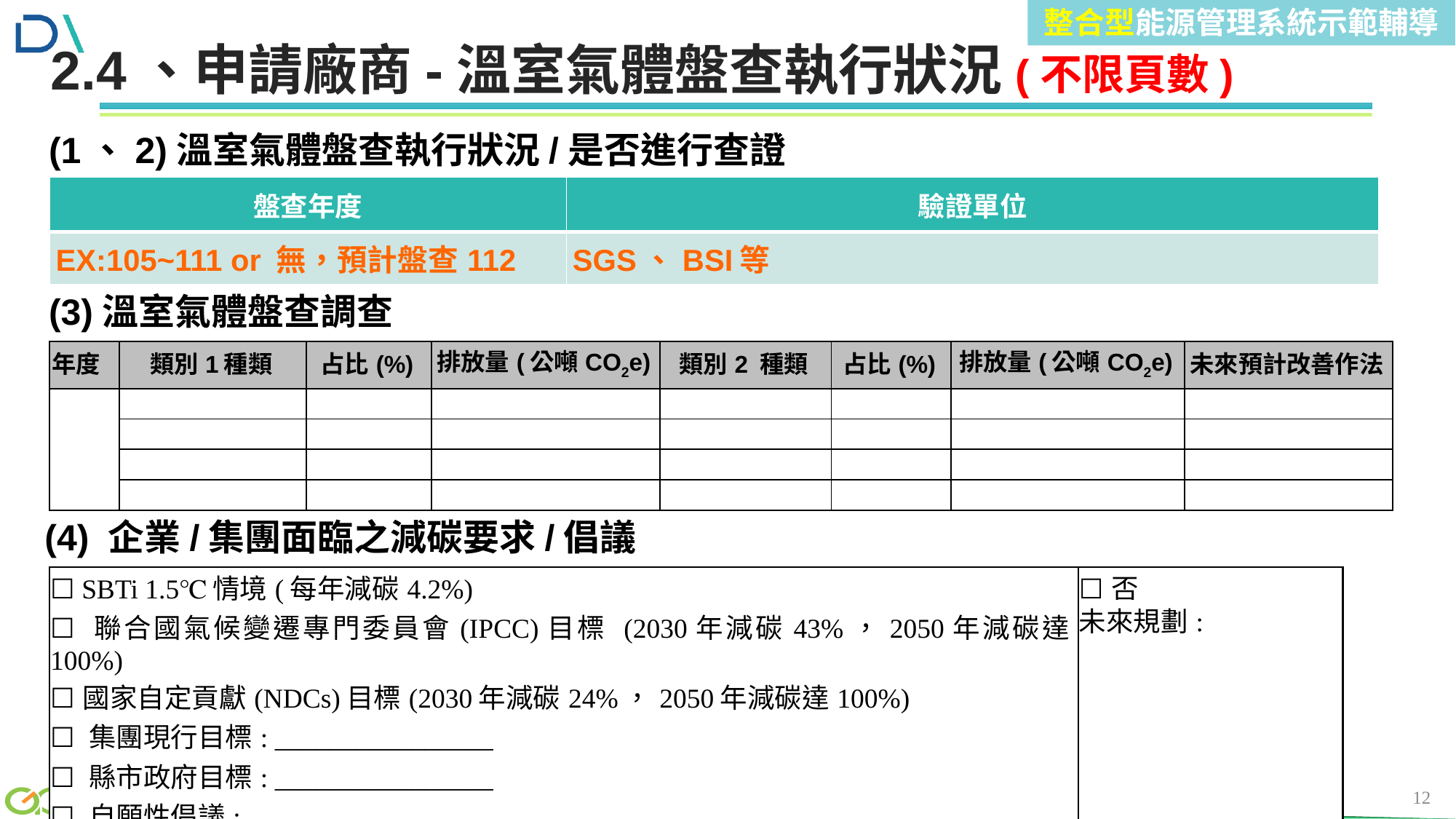

整合型能源管理系統示範輔導
前言
2.4、申請廠商-溫室氣體盤查執行狀況(不限頁數)
(1、2)溫室氣體盤查執行狀況/是否進行查證
| 盤查年度 | 驗證單位 |
| --- | --- |
| EX:105~111 or 無，預計盤查112 | SGS、BSI等 |
(3)溫室氣體盤查調查
| 年度 | 類別1種類 | 占比(%) | 排放量(公噸CO2e) | 類別2 種類 | 占比(%) | 排放量(公噸CO2e) | 未來預計改善作法 |
| --- | --- | --- | --- | --- | --- | --- | --- |
|  |  |  |  |  |  |  |  |
|  |  |  |  |  |  |  |  |
|  |  |  |  |  |  |  |  |
|  |  |  |  |  |  |  |  |
(4) 企業/集團面臨之減碳要求/倡議
| ☐ SBTi 1.5℃情境(每年減碳4.2%) ☐ 聯合國氣候變遷專門委員會(IPCC)目標 (2030年減碳43%，2050年減碳達100%) ☐國家自定貢獻(NDCs)目標(2030年減碳24%，2050年減碳達100%) ☐ 集團現行目標: \_\_\_\_\_\_\_\_\_\_\_\_\_\_\_\_ ☐ 縣市政府目標: \_\_\_\_\_\_\_\_\_\_\_\_\_\_\_\_ ☐ 自願性倡議: \_\_\_\_\_\_\_\_\_\_\_\_\_\_\_\_ ☐ 其他: \_\_\_\_\_\_\_\_\_\_\_\_\_\_\_\_ | ☐否 |
| --- | --- |
|  | 未來規劃: |
12